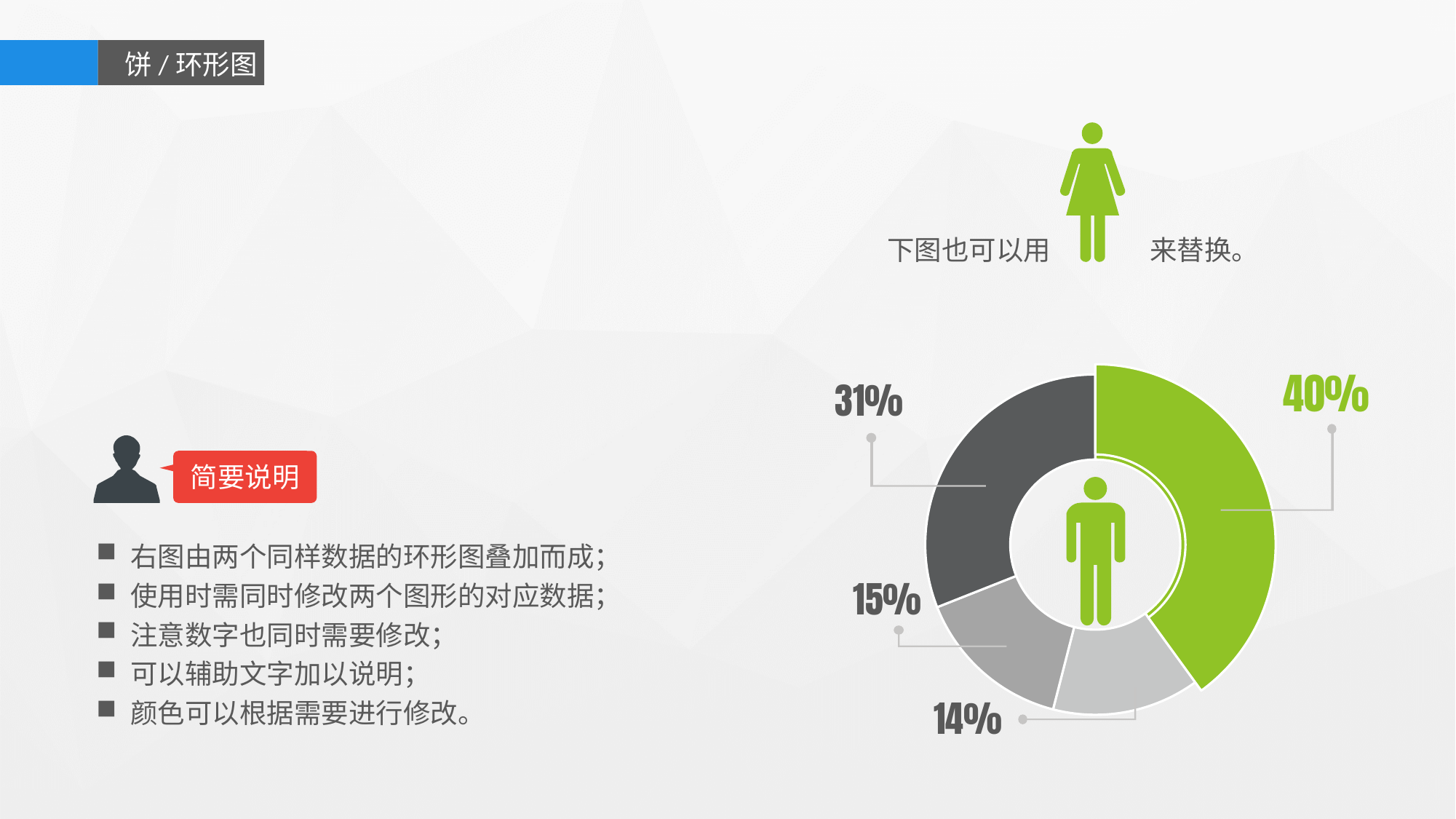

饼/环形图

下图也可以用                来替换。

### Chart

| Category | 销售额 |
|---|---|
| 第一季度 | 0.4 |
| 第二季度 | 0.14 |
| 第三季度 | 0.15 |
| 第四季度 | 0.31 |
40%

### Chart

| Category | 销售额 |
|---|---|
| 第一季度 | 0.4 |
| 第二季度 | 0.14 |
| 第三季度 | 0.15 |
| 第四季度 | 0.31 |
31%

简要说明

右图由两个同样数据的环形图叠加而成；
使用时需同时修改两个图形的对应数据；
注意数字也同时需要修改；
可以辅助文字加以说明；
颜色可以根据需要进行修改。
15%

14%